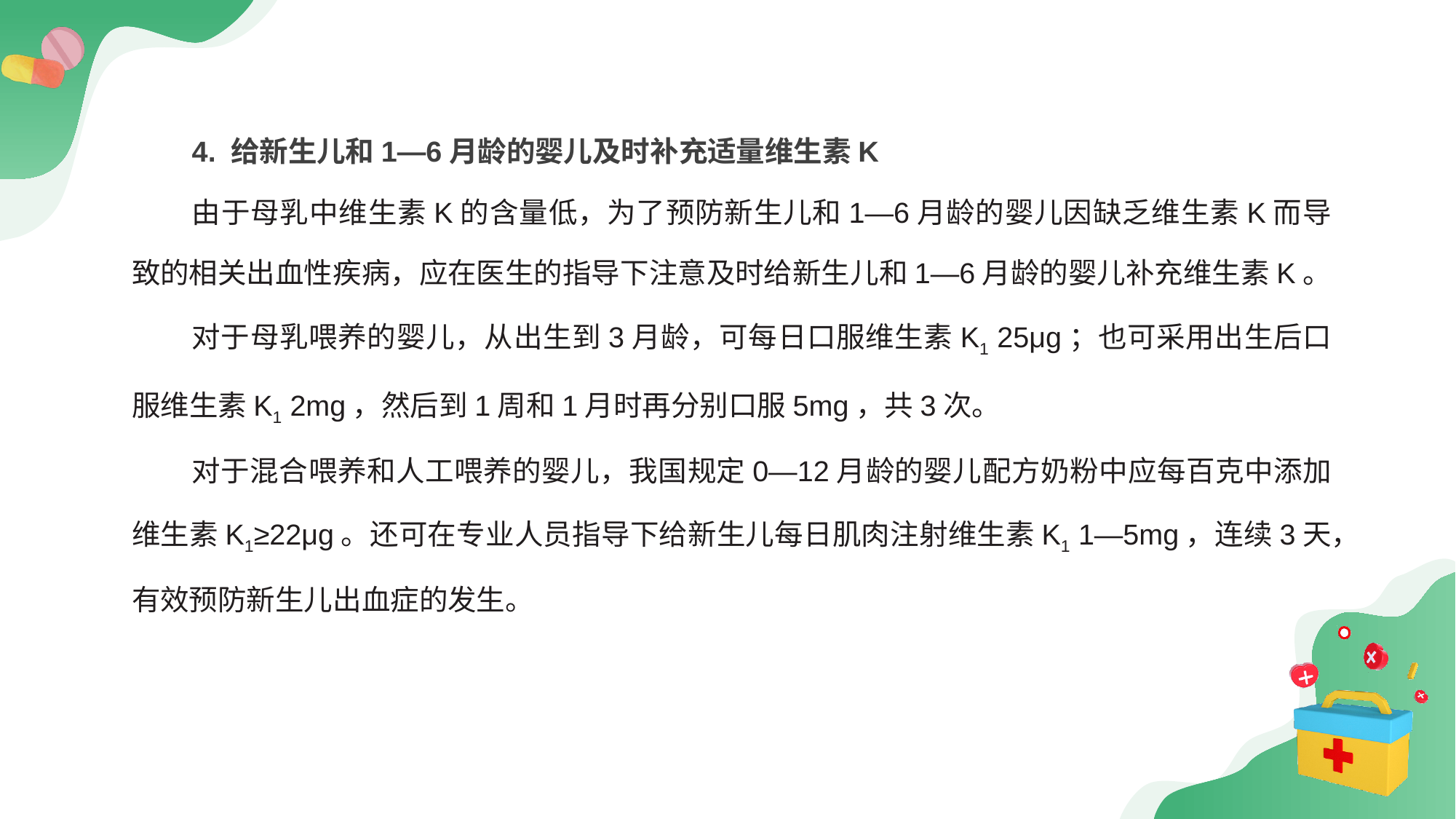

4. 给新生儿和1—6月龄的婴儿及时补充适量维生素K
由于母乳中维生素K的含量低，为了预防新生儿和1—6月龄的婴儿因缺乏维生素K而导致的相关出血性疾病，应在医生的指导下注意及时给新生儿和1—6月龄的婴儿补充维生素K。
对于母乳喂养的婴儿，从出生到3月龄，可每日口服维生素K1 25μg；也可采用出生后口服维生素K1 2mg，然后到1周和1月时再分别口服5mg，共3次。
对于混合喂养和人工喂养的婴儿，我国规定0—12月龄的婴儿配方奶粉中应每百克中添加维生素K1≥22μg。还可在专业人员指导下给新生儿每日肌肉注射维生素K1 1—5mg，连续3天，有效预防新生儿出血症的发生。